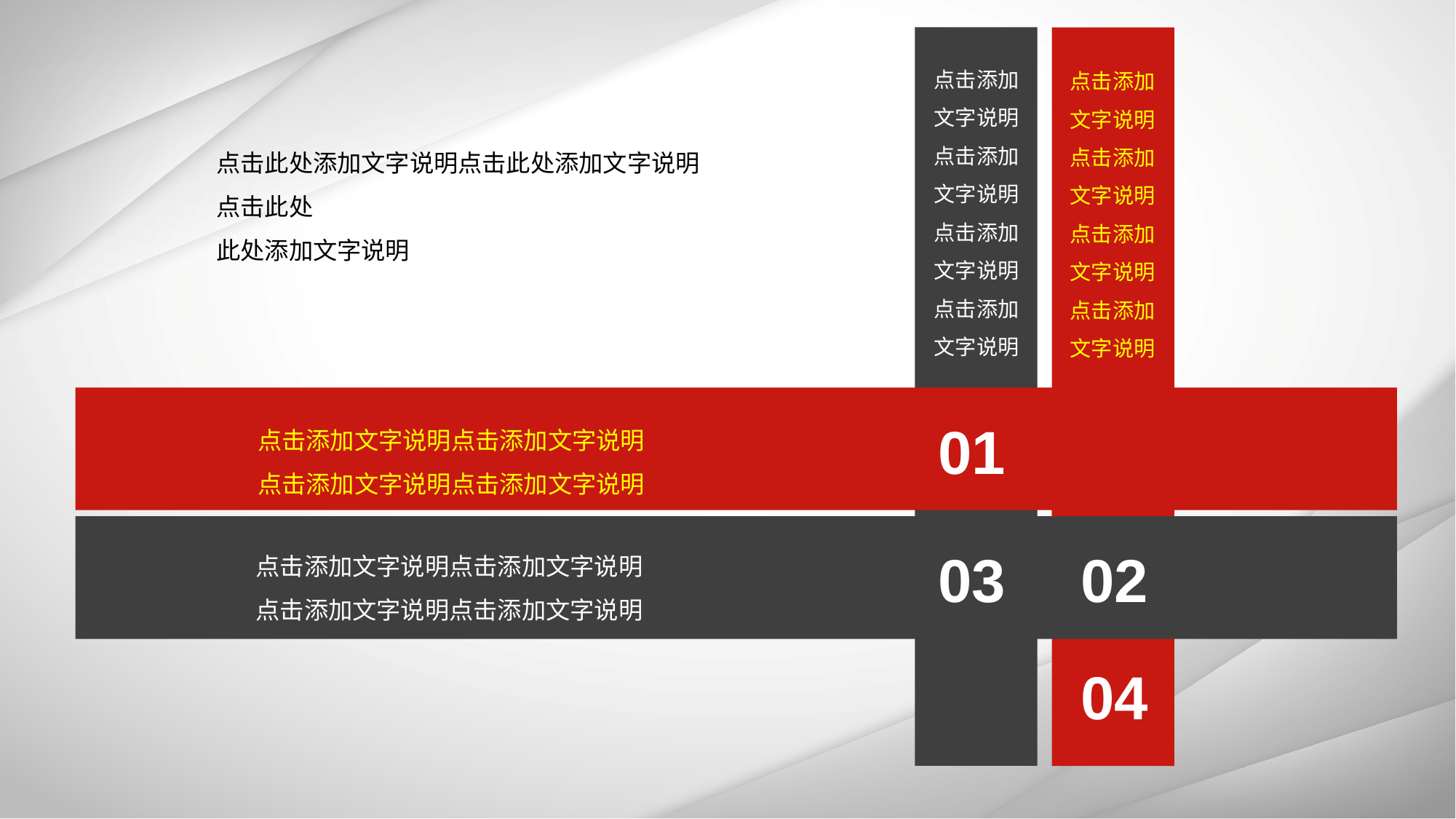

点击添加文字说明
点击添加文字说明
点击添加文字说明
点击添加文字说明
点击添加文字说明
点击添加文字说明
点击添加文字说明
点击添加文字说明
点击此处添加文字说明点击此处添加文字说明
点击此处
此处添加文字说明
点击添加文字说明点击添加文字说明
点击添加文字说明点击添加文字说明
01

点击添加文字说明点击添加文字说明
点击添加文字说明点击添加文字说明
03
02
04